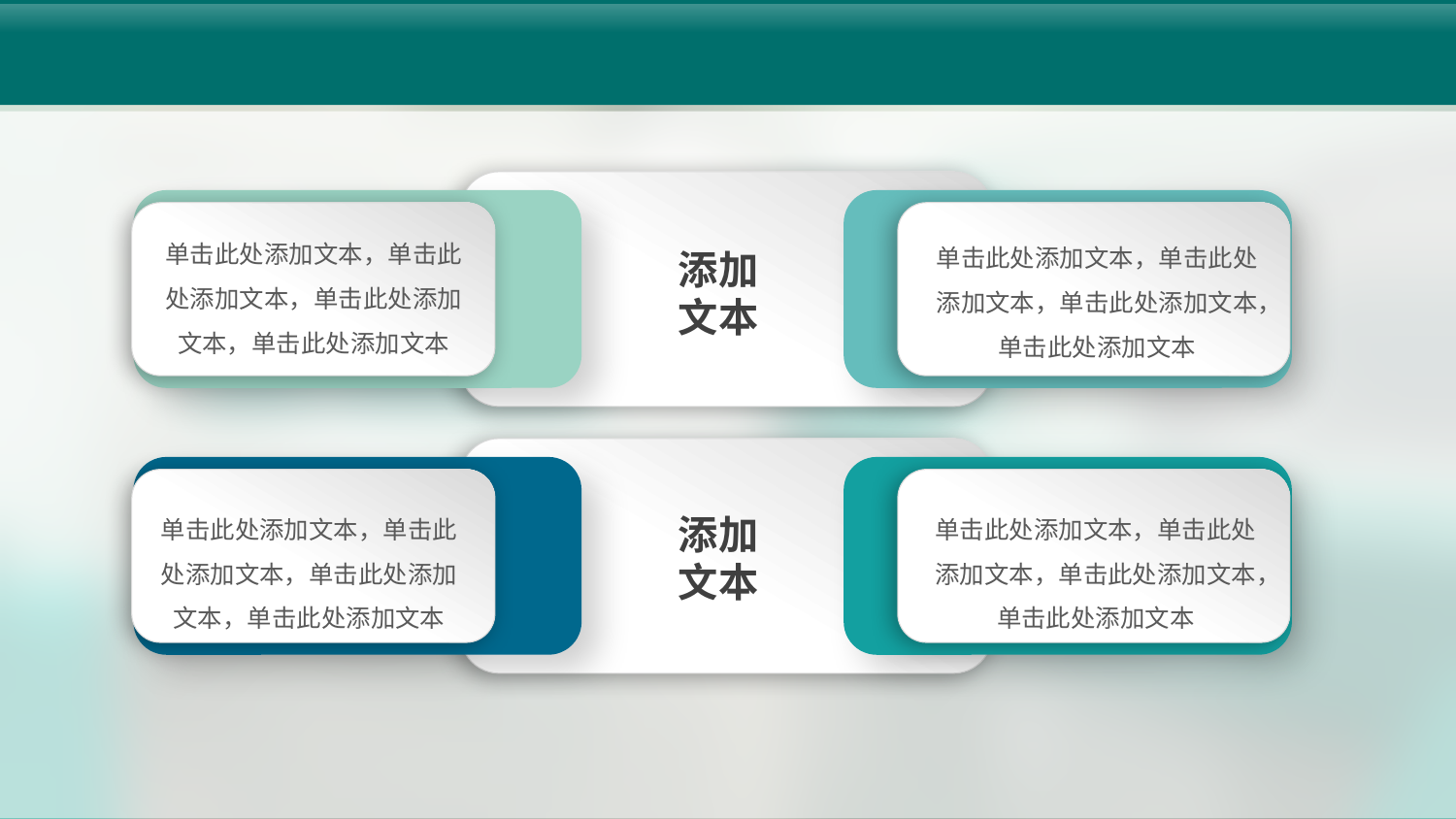

添加
文本

单击此处添加文本，单击此处添加文本，单击此处添加文本，单击此处添加文本

单击此处添加文本，单击此处添加文本，单击此处添加文本，单击此处添加文本

添加
文本

单击此处添加文本，单击此处添加文本，单击此处添加文本，单击此处添加文本

单击此处添加文本，单击此处添加文本，单击此处添加文本，单击此处添加文本